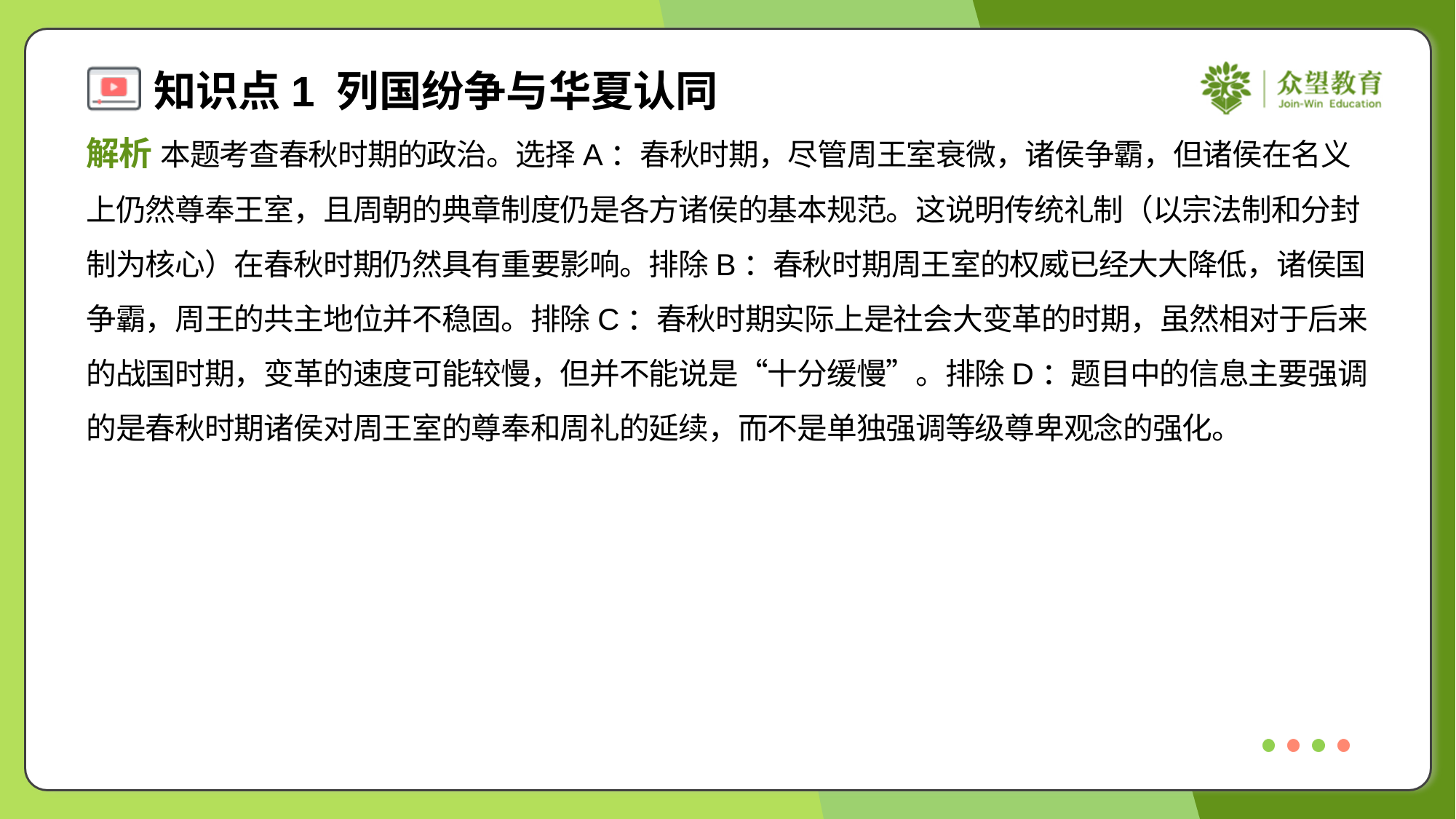

解析 本题考查春秋时期的政治。选择A：春秋时期，尽管周王室衰微，诸侯争霸，但诸侯在名义
上仍然尊奉王室，且周朝的典章制度仍是各方诸侯的基本规范。这说明传统礼制（以宗法制和分封
制为核心）在春秋时期仍然具有重要影响。排除B：春秋时期周王室的权威已经大大降低，诸侯国
争霸，周王的共主地位并不稳固。排除C：春秋时期实际上是社会大变革的时期，虽然相对于后来
的战国时期，变革的速度可能较慢，但并不能说是“十分缓慢”。排除D：题目中的信息主要强调
的是春秋时期诸侯对周王室的尊奉和周礼的延续，而不是单独强调等级尊卑观念的强化。